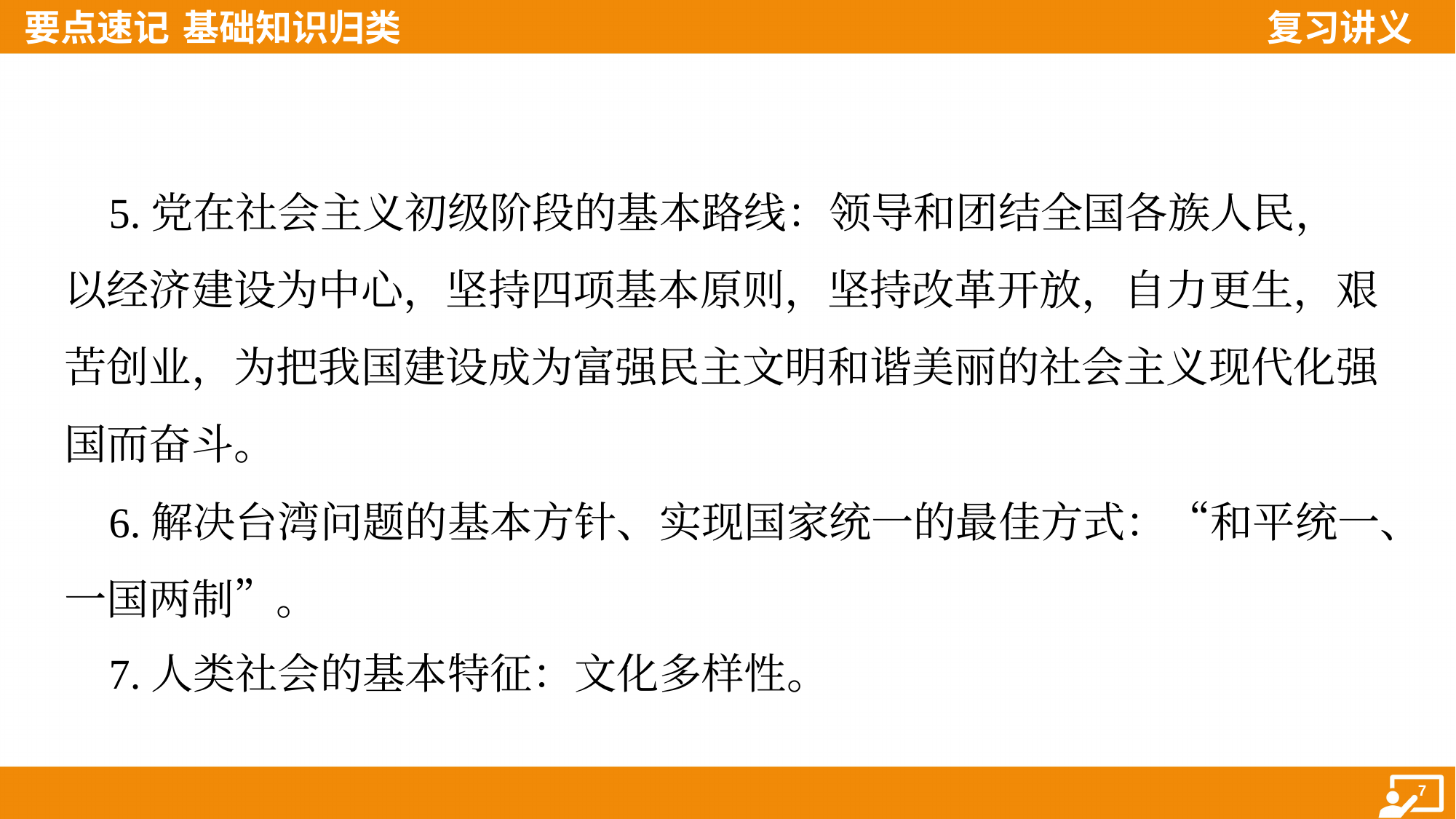

5.党在社会主义初级阶段的基本路线：领导和团结全国各族人民，
以经济建设为中心，坚持四项基本原则，坚持改革开放，自力更生，艰
苦创业，为把我国建设成为富强民主文明和谐美丽的社会主义现代化强
国而奋斗。
    6.解决台湾问题的基本方针、实现国家统一的最佳方式：“和平统一、
一国两制”。
    7.人类社会的基本特征：文化多样性。